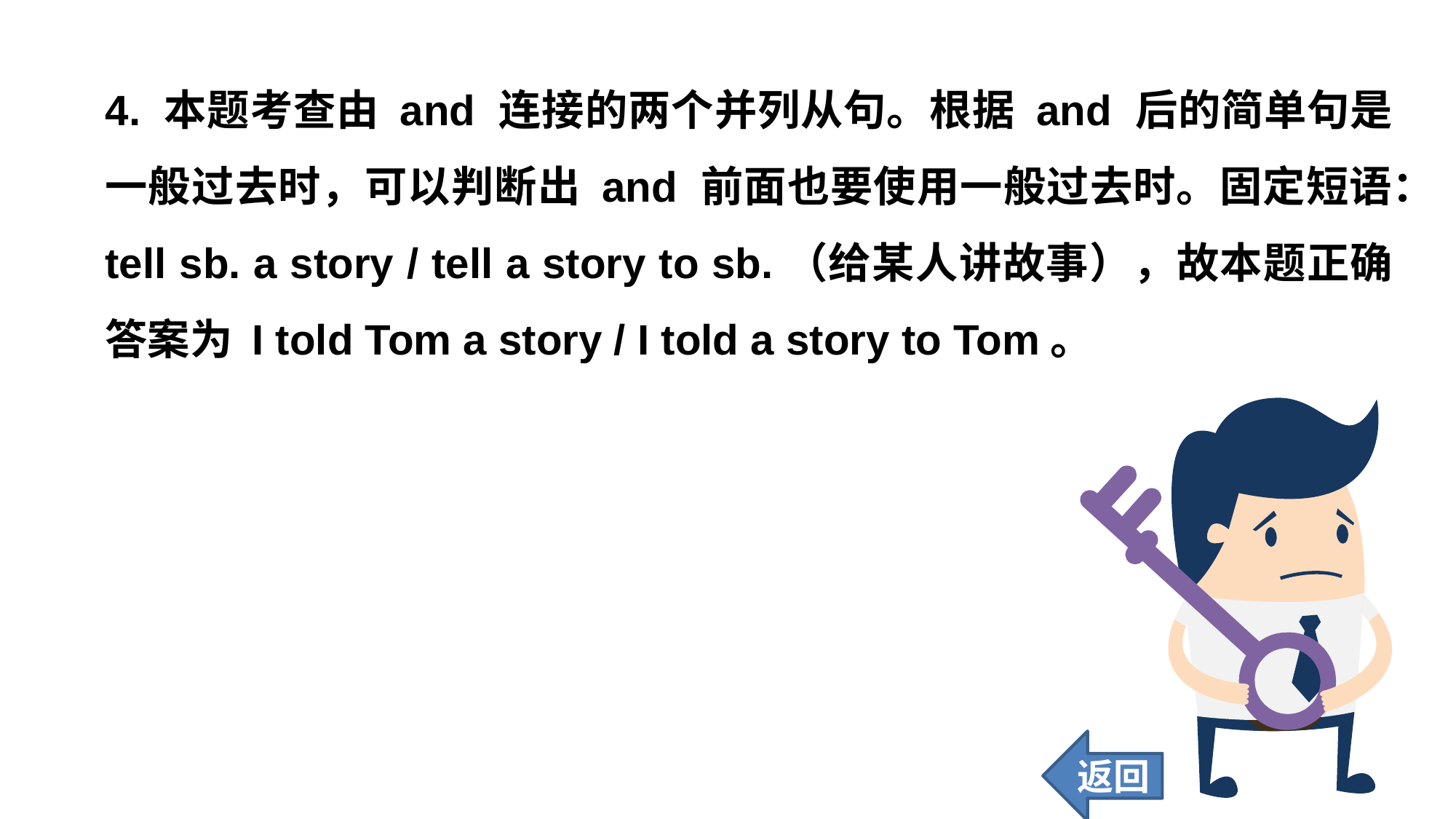

4. 本题考查由 and 连接的两个并列从句。根据 and 后的简单句是一般过去时，可以判断出 and 前面也要使用一般过去时。固定短语：tell sb. a story / tell a story to sb.（给某人讲故事），故本题正确答案为 I told Tom a story / I told a story to Tom。

返回
142